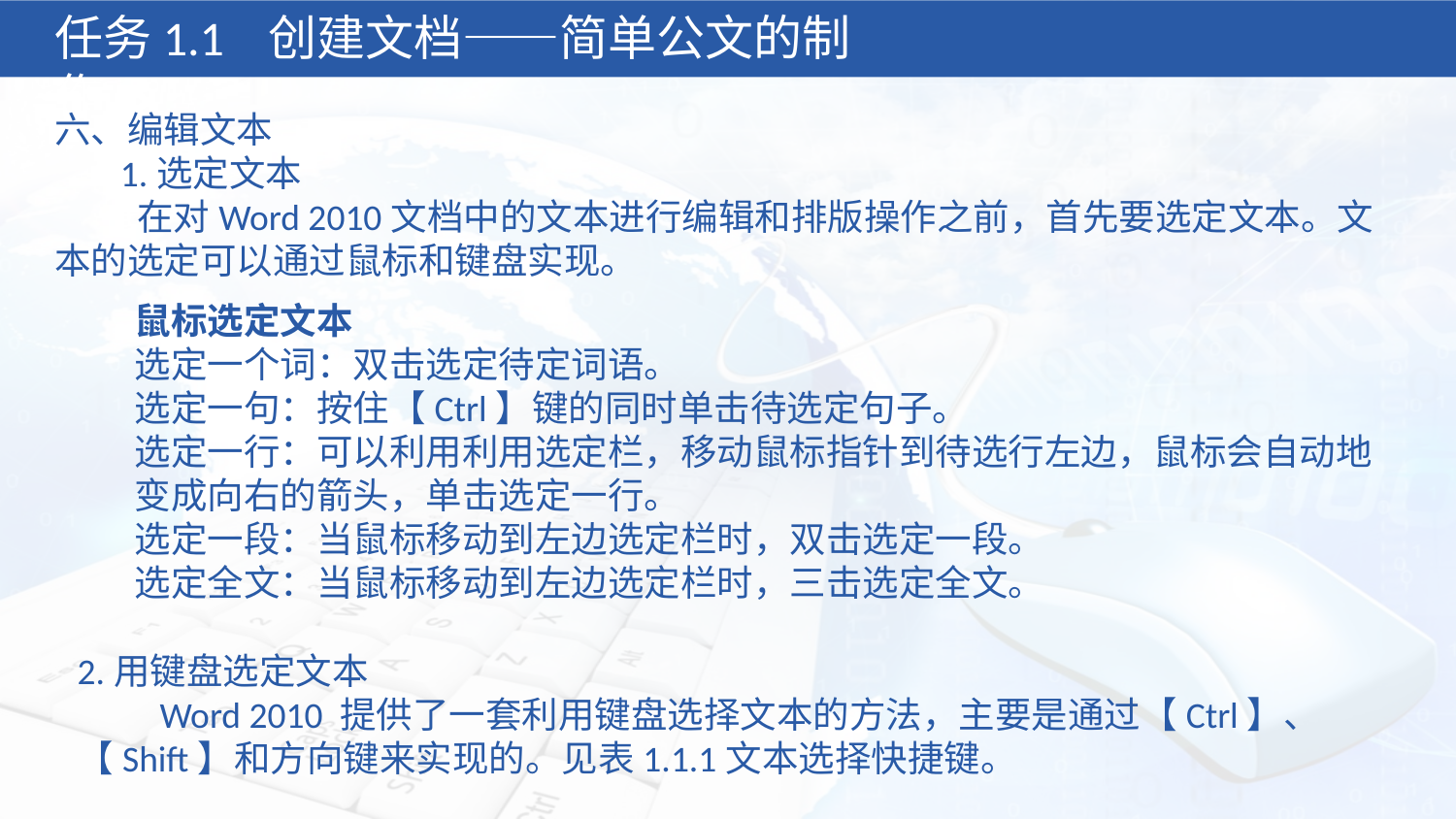

任务1.1   创建文档——简单公文的制作
六、编辑文本
        1.选定文本
         在对Word 2010文档中的文本进行编辑和排版操作之前，首先要选定文本。文本的选定可以通过鼠标和键盘实现。
鼠标选定文本
选定一个词：双击选定待定词语。
选定一句：按住【Ctrl】键的同时单击待选定句子。
选定一行：可以利用利用选定栏，移动鼠标指针到待选行左边，鼠标会自动地变成向右的箭头，单击选定一行。
选定一段：当鼠标移动到左边选定栏时，双击选定一段。
选定全文：当鼠标移动到左边选定栏时，三击选定全文。
2.用键盘选定文本
          Word 2010 提供了一套利用键盘选择文本的方法，主要是通过【Ctrl】、【Shift】和方向键来实现的。见表1.1.1文本选择快捷键。